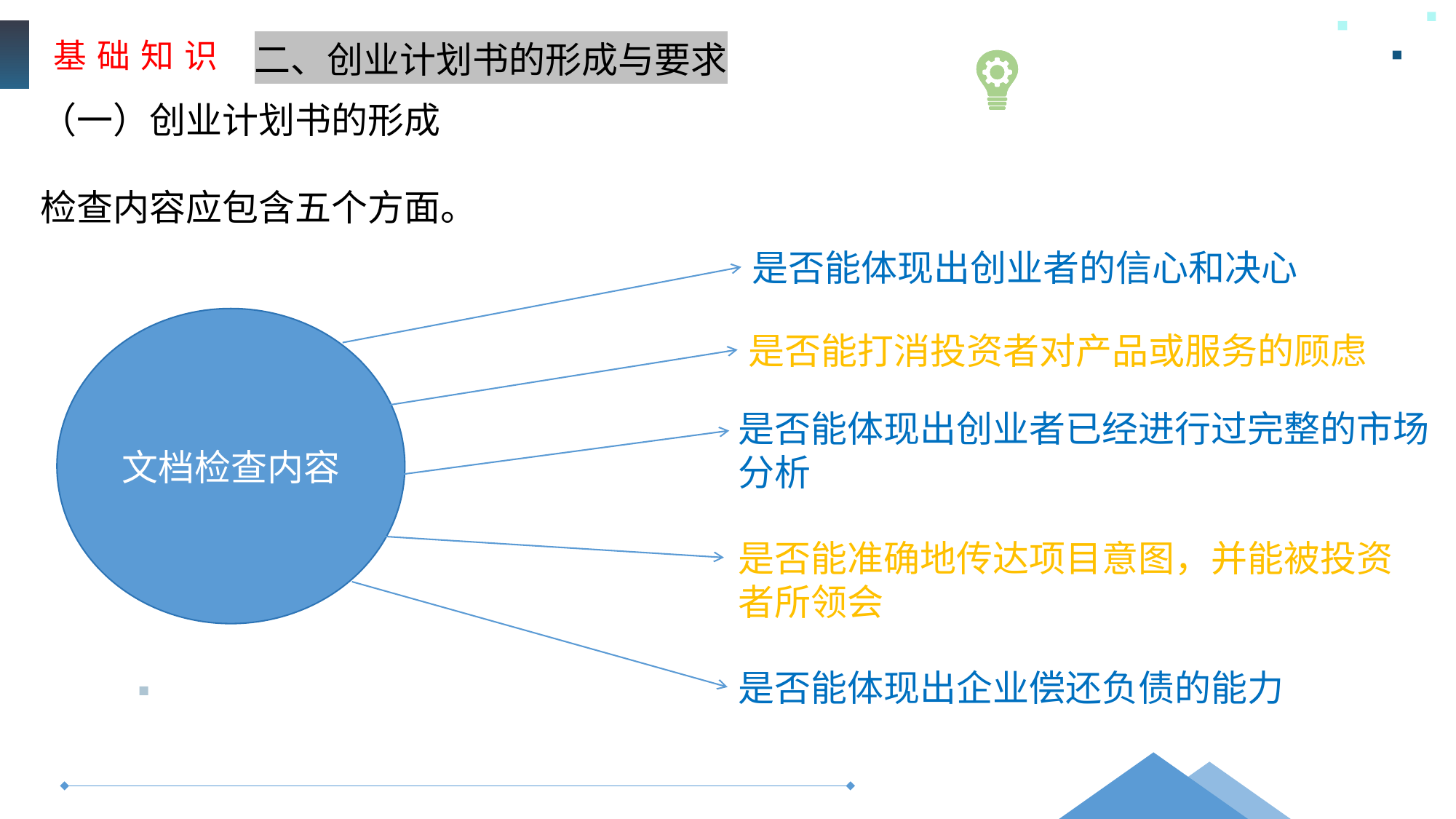

基 础 知 识

二、创业计划书的形成与要求

（一）创业计划书的形成

检查内容应包含五个方面。
是否能体现出创业者的信心和决心
文档检查内容
是否能打消投资者对产品或服务的顾虑
是否能体现出创业者已经进行过完整的市场分析
是否能准确地传达项目意图，并能被投资者所领会
是否能体现出企业偿还负债的能力